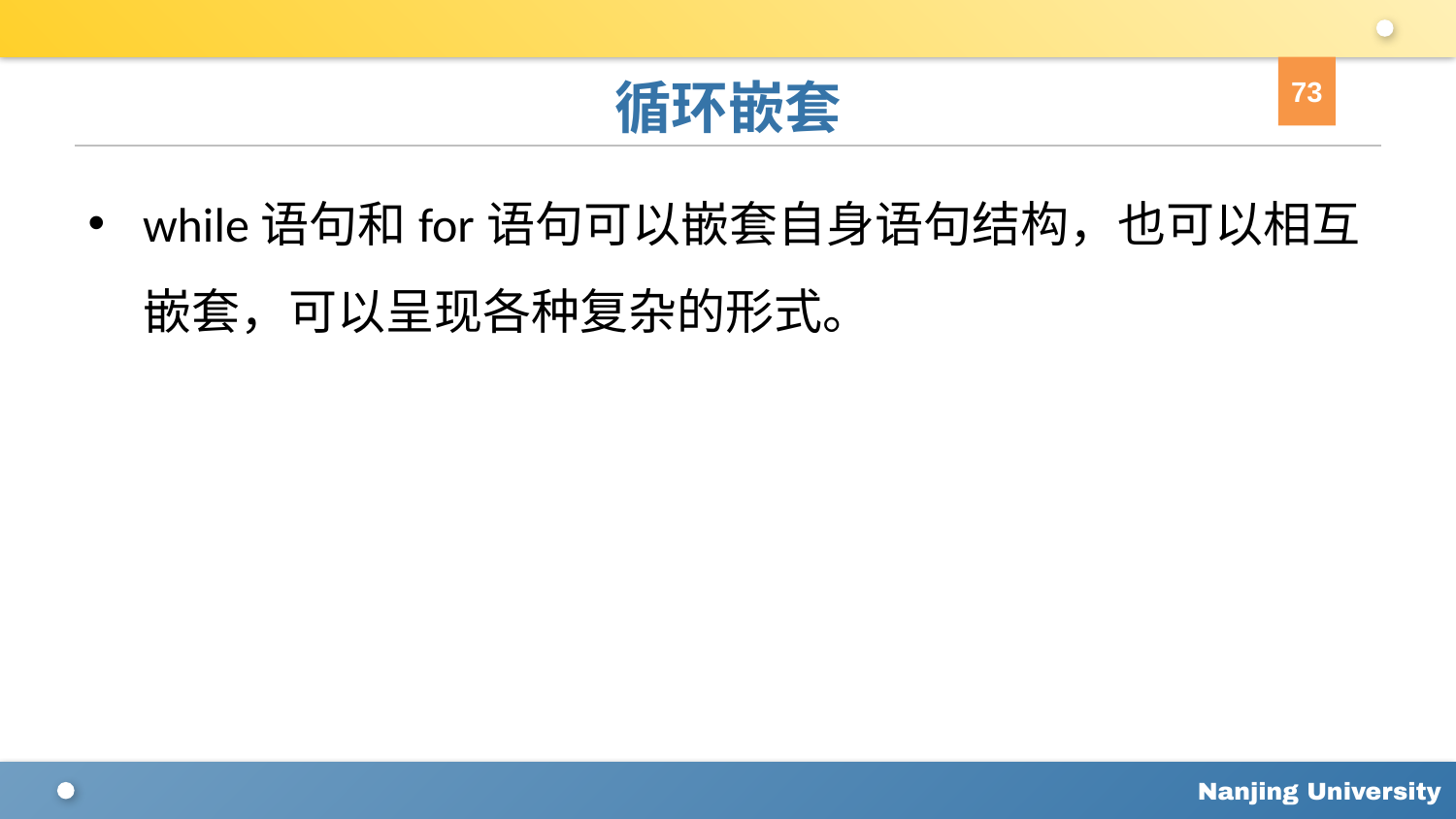

73
# 循环嵌套
while语句和for语句可以嵌套自身语句结构，也可以相互嵌套，可以呈现各种复杂的形式。